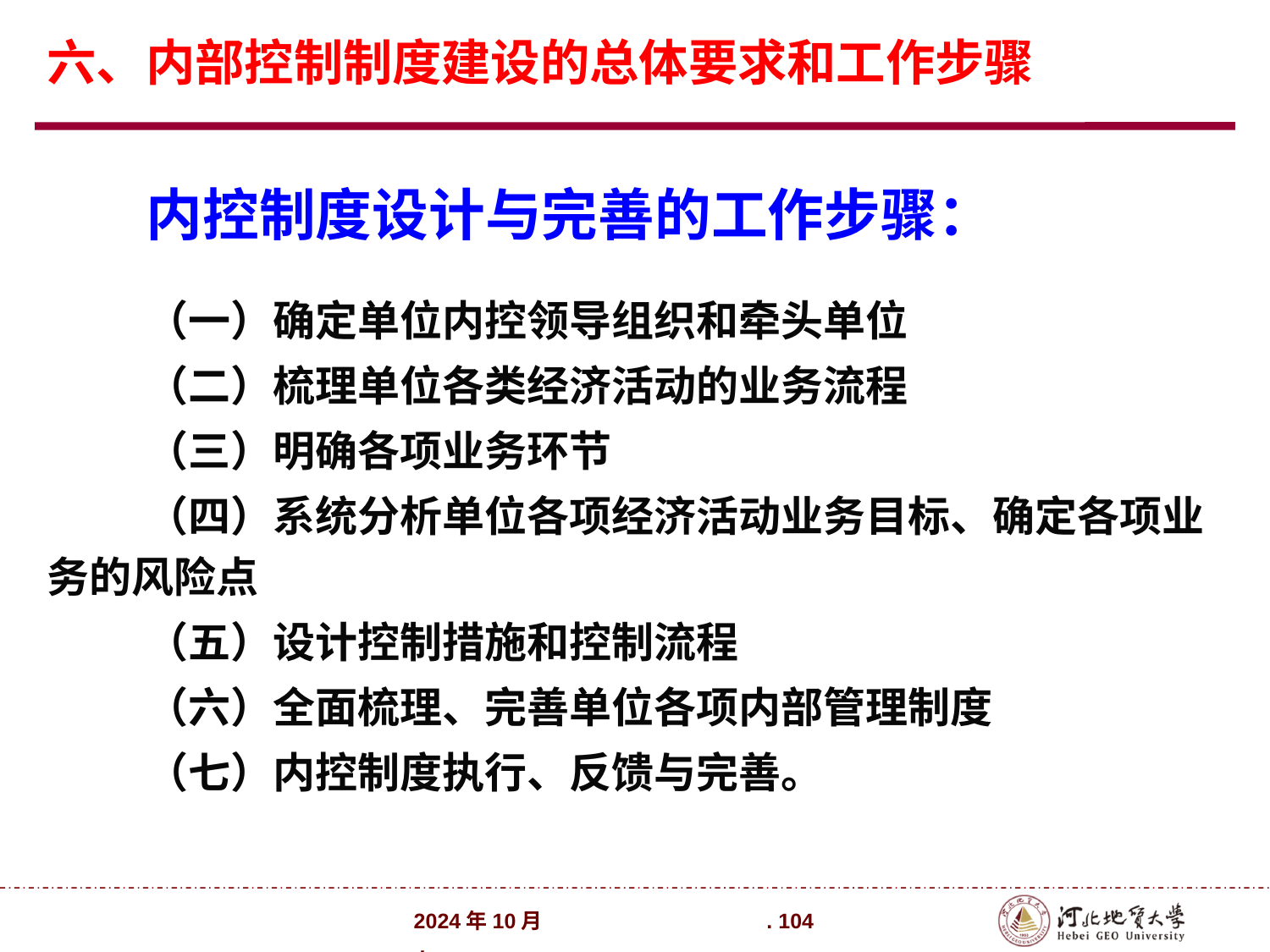

# 六、内部控制制度建设的总体要求和工作步骤
内控制度设计与完善的工作步骤：

（一）确定单位内控领导组织和牵头单位
（二）梳理单位各类经济活动的业务流程
（三）明确各项业务环节
（四）系统分析单位各项经济活动业务目标、确定各项业务的风险点
（五）设计控制措施和控制流程
（六）全面梳理、完善单位各项内部管理制度
（七）内控制度执行、反馈与完善。
2024年10月                                             . 104 .